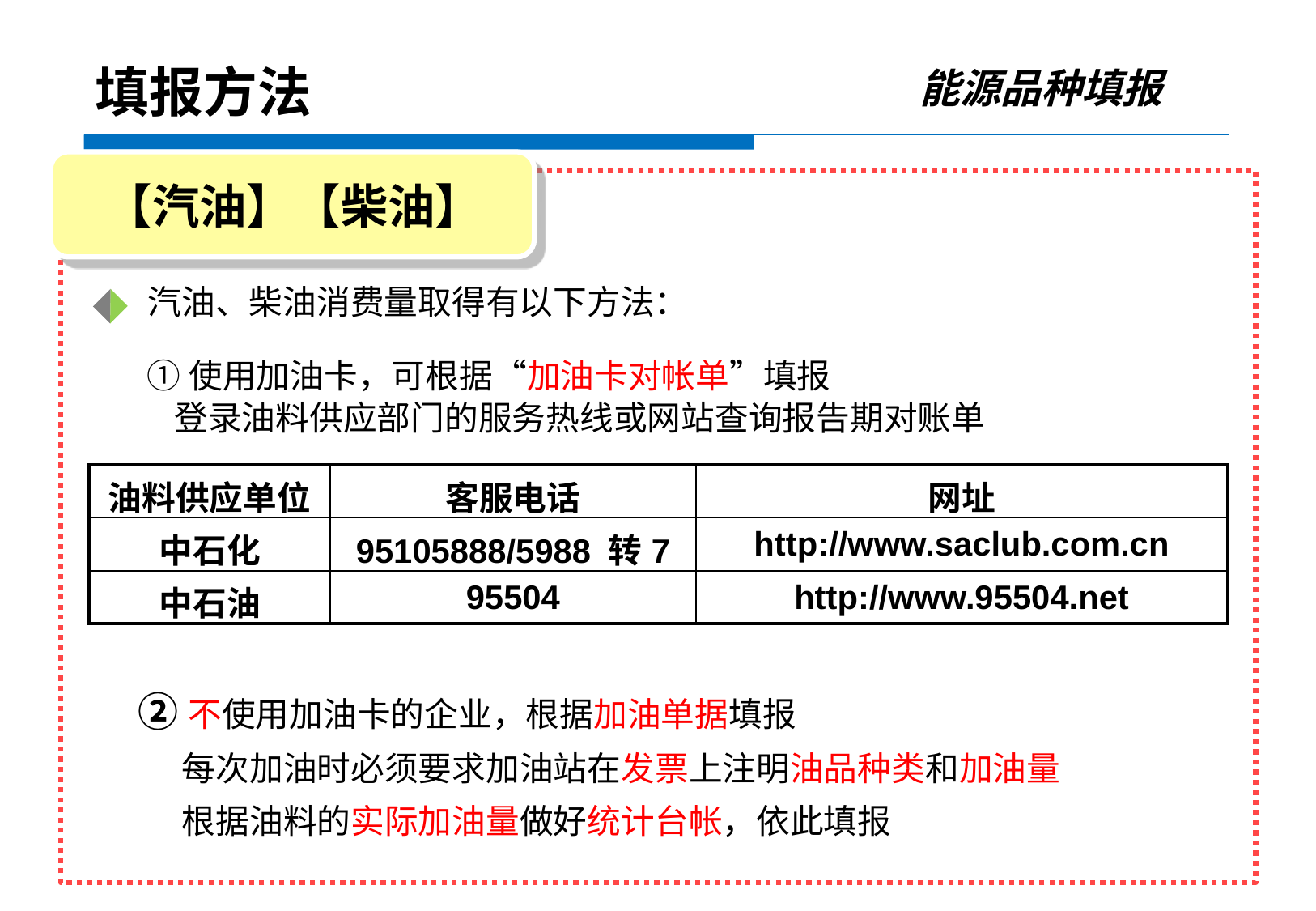

能源品种填报
填报方法

【汽油】【柴油】

汽油、柴油消费量取得有以下方法：

  ①使用加油卡，可根据“加油卡对帐单”填报
     登录油料供应部门的服务热线或网站查询报告期对账单

| 油料供应单位 | 客服电话 | 网址 |
| --- | --- | --- |
| 中石化 | 95105888/5988 转7 | http://www.saclub.com.cn |
| 中石油 | 95504 | http://www.95504.net |
 ②不使用加油卡的企业，根据加油单据填报
      每次加油时必须要求加油站在发票上注明油品种类和加油量
      根据油料的实际加油量做好统计台帐，依此填报